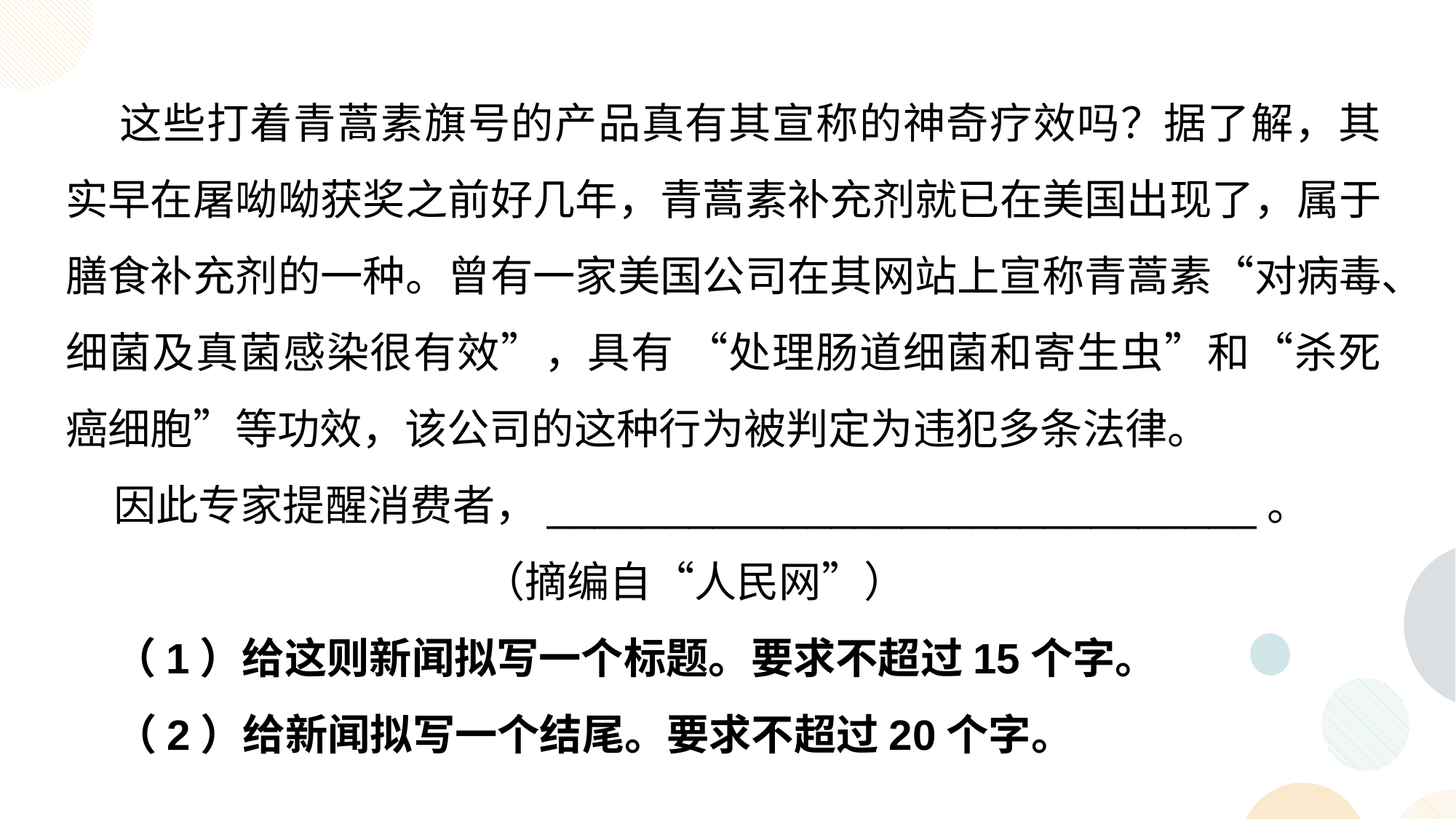

这些打着青蒿素旗号的产品真有其宣称的神奇疗效吗？据了解，其实早在屠呦呦获奖之前好几年，青蒿素补充剂就已在美国出现了，属于膳食补充剂的一种。曾有一家美国公司在其网站上宣称青蒿素“对病毒、细菌及真菌感染很有效”，具有 “处理肠道细菌和寄生虫”和“杀死癌细胞”等功效，该公司的这种行为被判定为违犯多条法律。
    因此专家提醒消费者，______________________________。
                                           （摘编自“人民网”）
    （1）给这则新闻拟写一个标题。要求不超过15个字。
    （2）给新闻拟写一个结尾。要求不超过20个字。